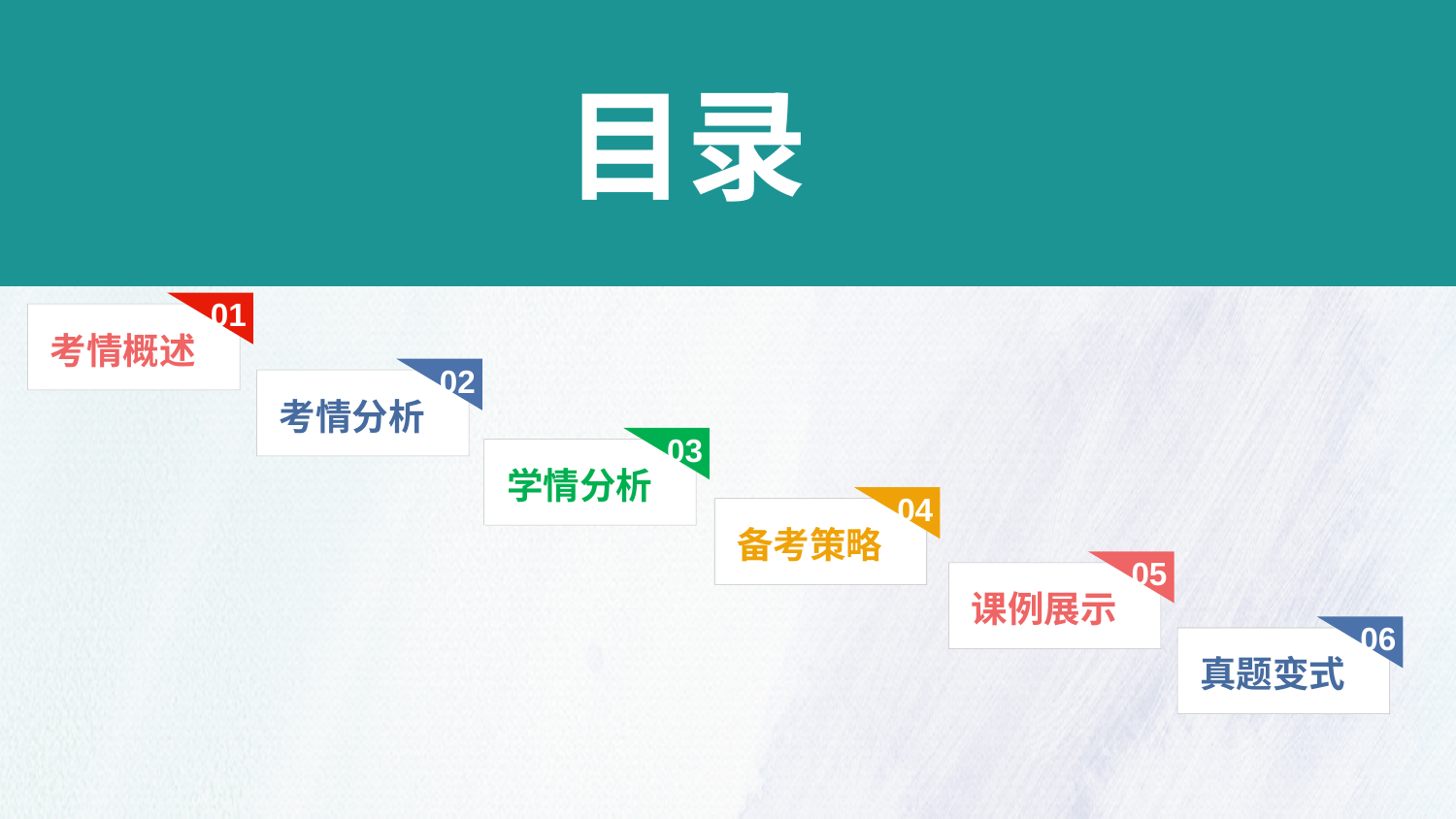

目录
01

考情概述
02

考情分析
03

学情分析
04

备考策略
05

课例展示
06

真题变式